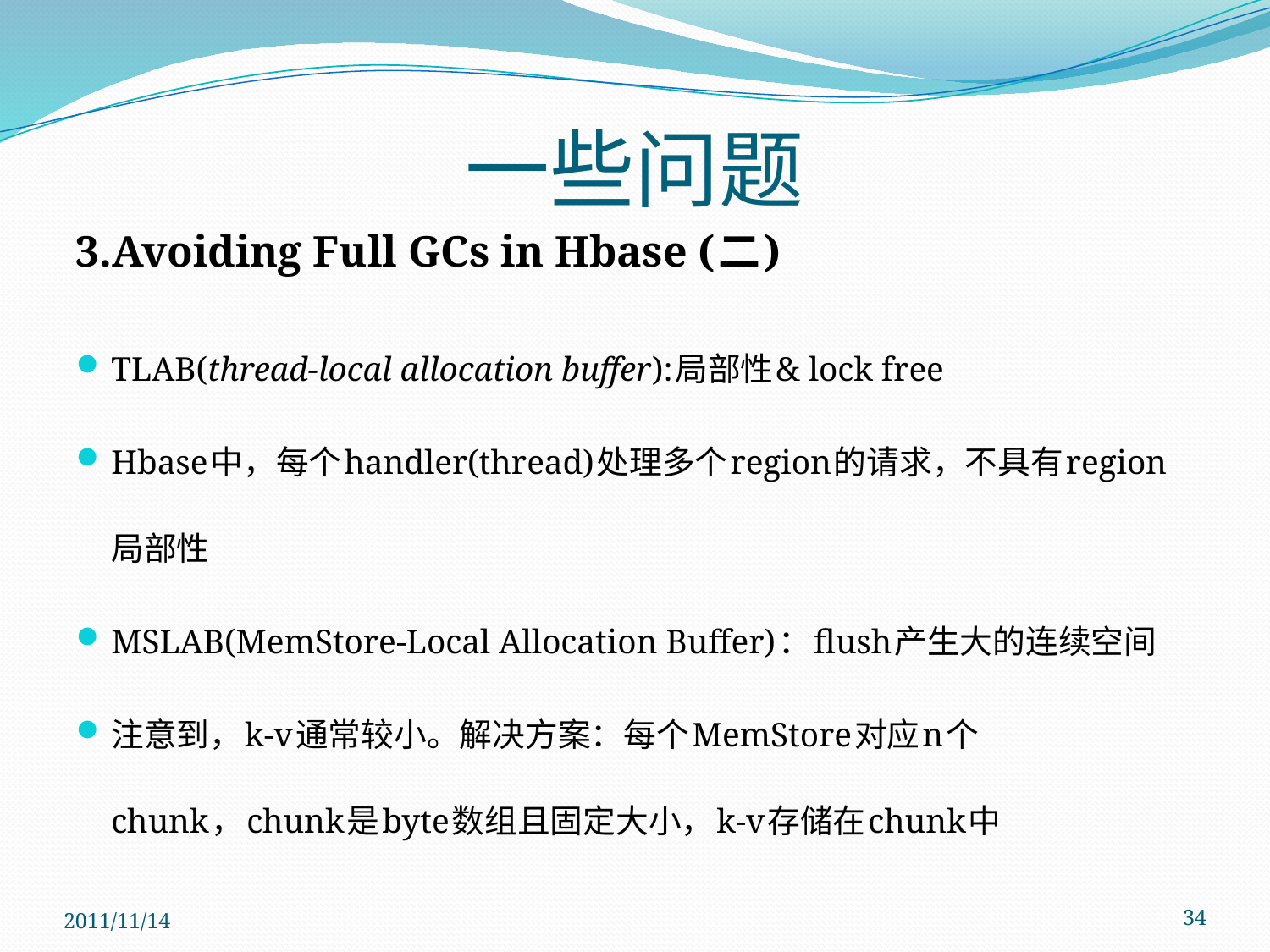

# 一些问题
3.Avoiding Full GCs in Hbase (二)

TLAB(thread-local allocation buffer):局部性& lock free
Hbase中，每个handler(thread)处理多个region的请求，不具有region局部性
MSLAB(MemStore-Local Allocation Buffer)：flush产生大的连续空间
注意到，k-v通常较小。解决方案：每个MemStore对应n个chunk，chunk是byte数组且固定大小，k-v存储在chunk中

2011/11/14
34